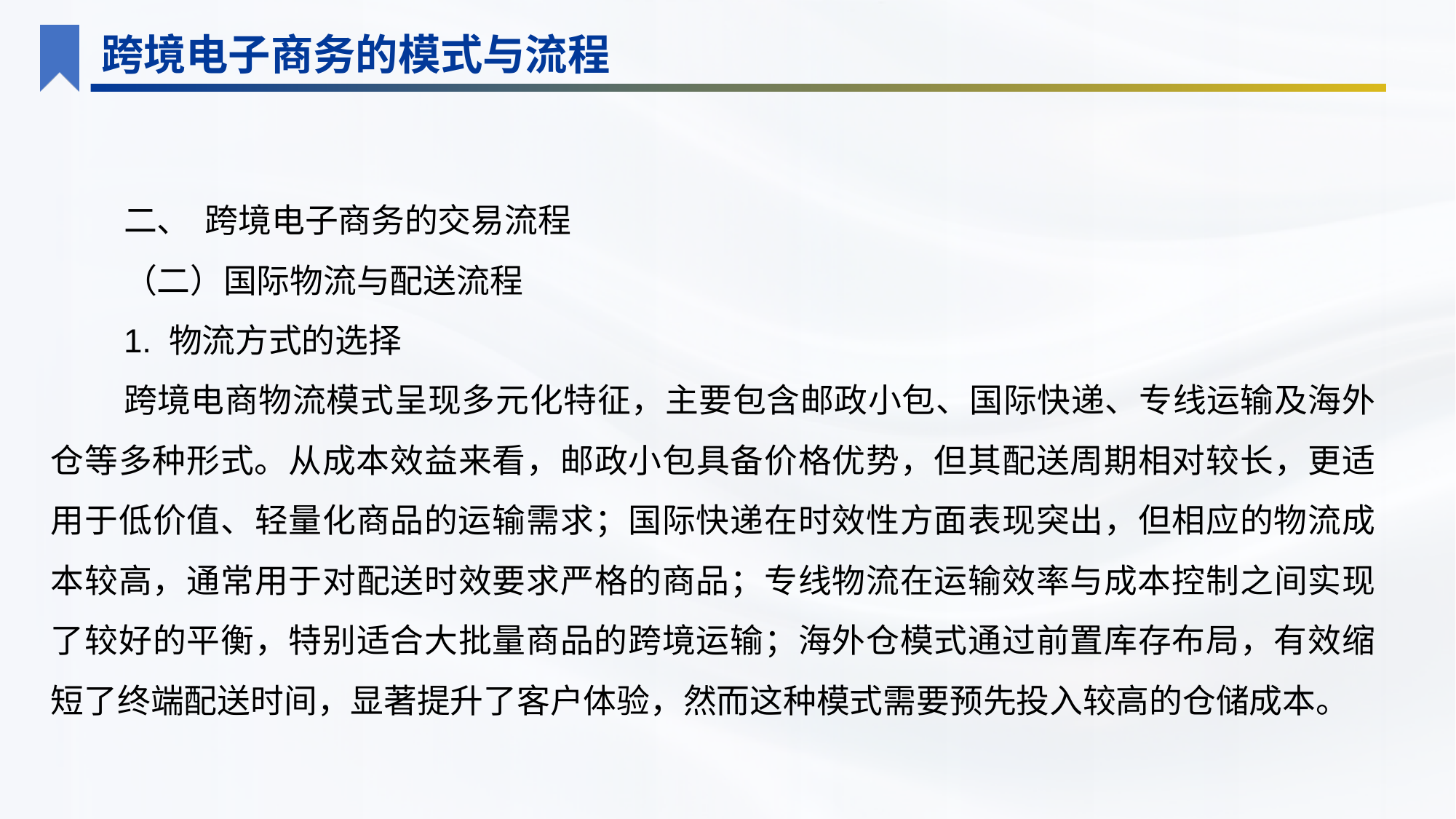

跨境电子商务的模式与流程
二、  跨境电子商务的交易流程
（二）国际物流与配送流程
1. 物流方式的选择
跨境电商物流模式呈现多元化特征，主要包含邮政小包、国际快递、专线运输及海外仓等多种形式。从成本效益来看，邮政小包具备价格优势，但其配送周期相对较长，更适用于低价值、轻量化商品的运输需求；国际快递在时效性方面表现突出，但相应的物流成本较高，通常用于对配送时效要求严格的商品；专线物流在运输效率与成本控制之间实现了较好的平衡，特别适合大批量商品的跨境运输；海外仓模式通过前置库存布局，有效缩短了终端配送时间，显著提升了客户体验，然而这种模式需要预先投入较高的仓储成本。